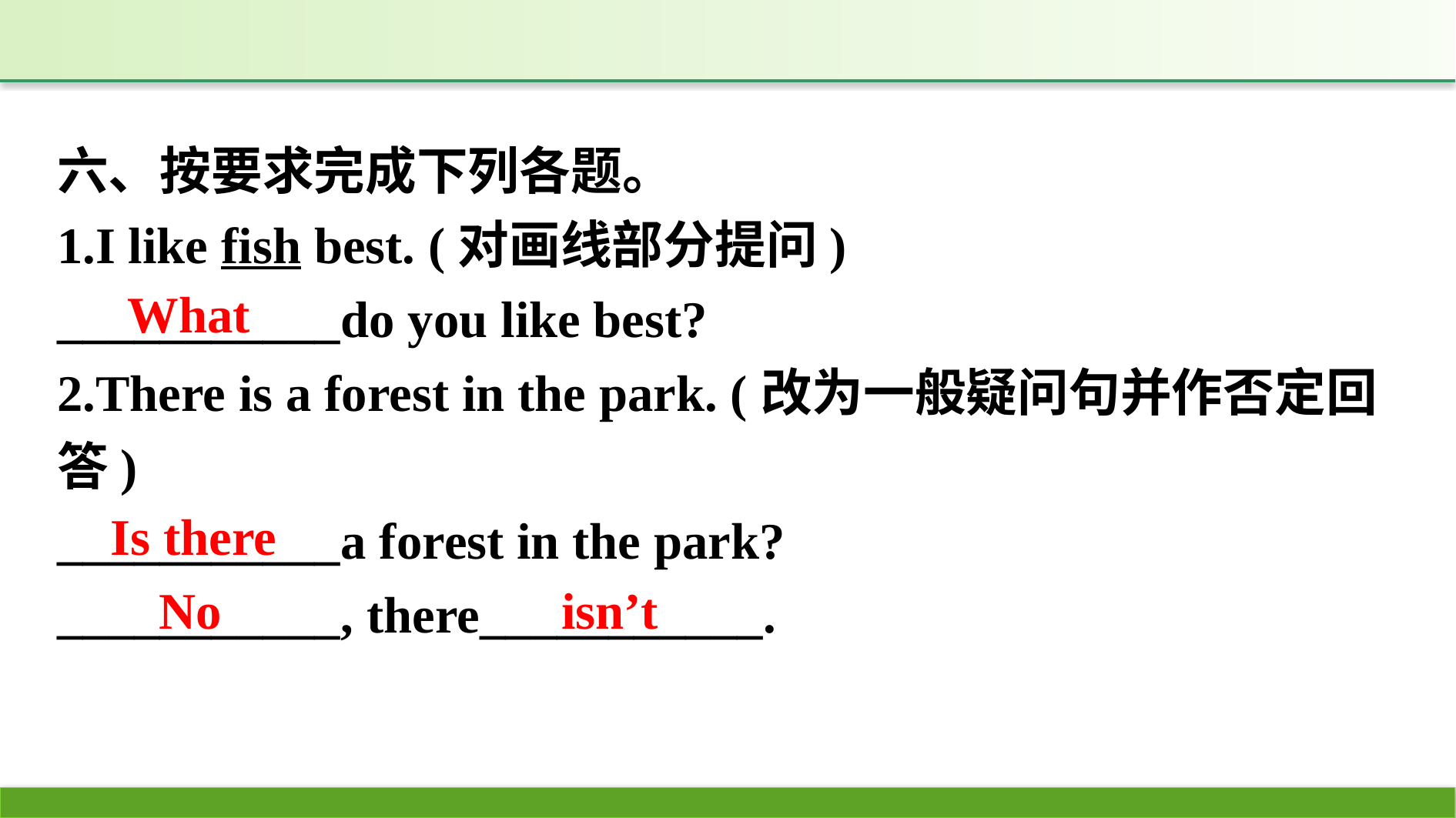

六、按要求完成下列各题。
1.I like fish best. (对画线部分提问)
___________do you like best?
2.There is a forest in the park. (改为一般疑问句并作否定回答)
___________a forest in the park?
___________, there___________.
What
Is there
No
isn’t